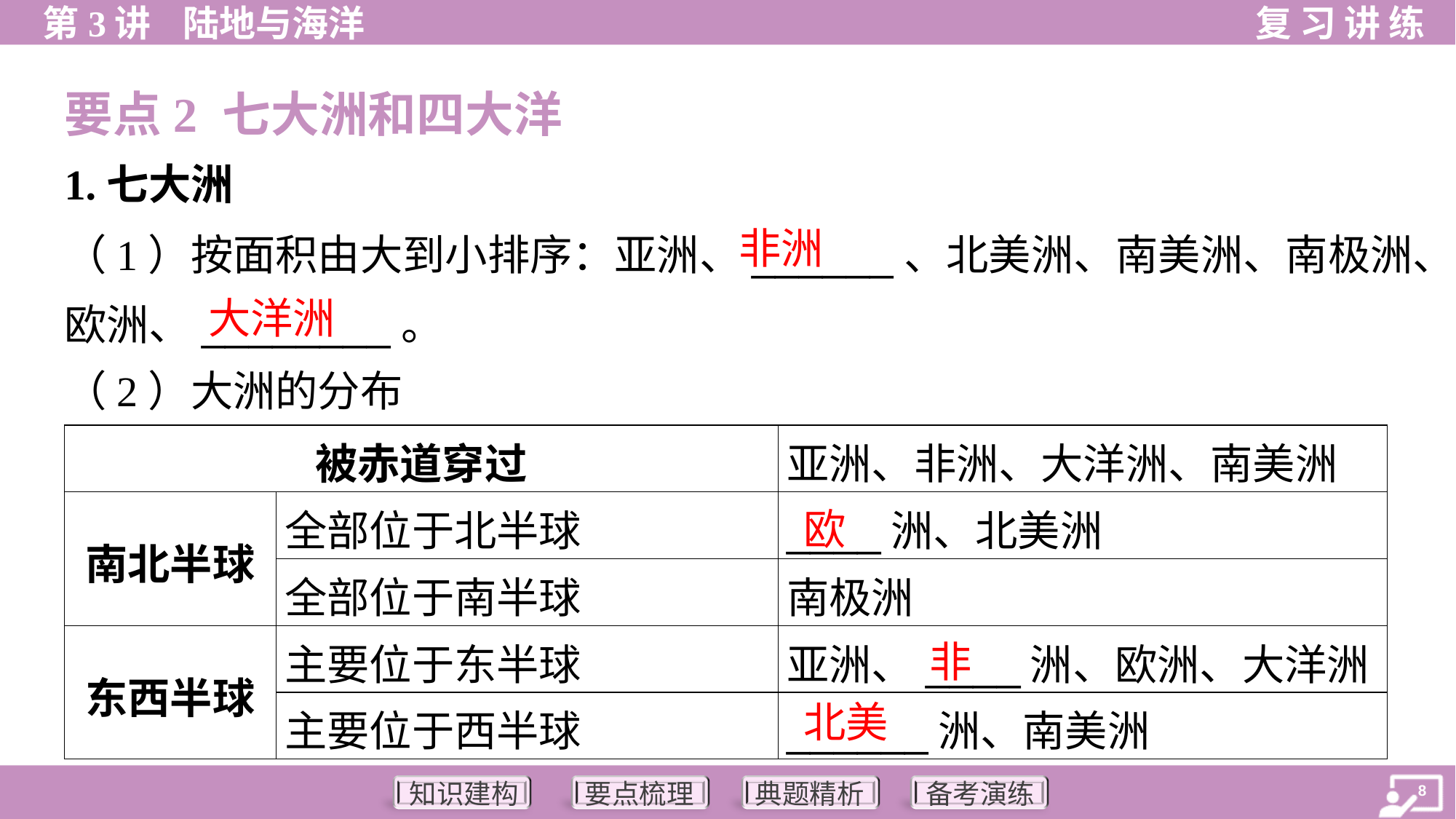

要点2 七大洲和四大洋
1.七大洲
非洲
（1）按面积由大到小排序：亚洲、______、北美洲、南美洲、南极洲、
欧洲、________。
（2）大洲的分布
大洋洲
| 被赤道穿过 |  | 亚洲、非洲、大洋洲、南美洲 |
| --- | --- | --- |
| 南北半球 | 全部位于北半球 | \_\_\_\_洲、北美洲 |
|  | 全部位于南半球 | 南极洲 |
| 东西半球 | 主要位于东半球 | 亚洲、\_\_\_\_洲、欧洲、大洋洲 |
|  | 主要位于西半球 | \_\_\_\_\_\_洲、南美洲 |
欧
非
北美